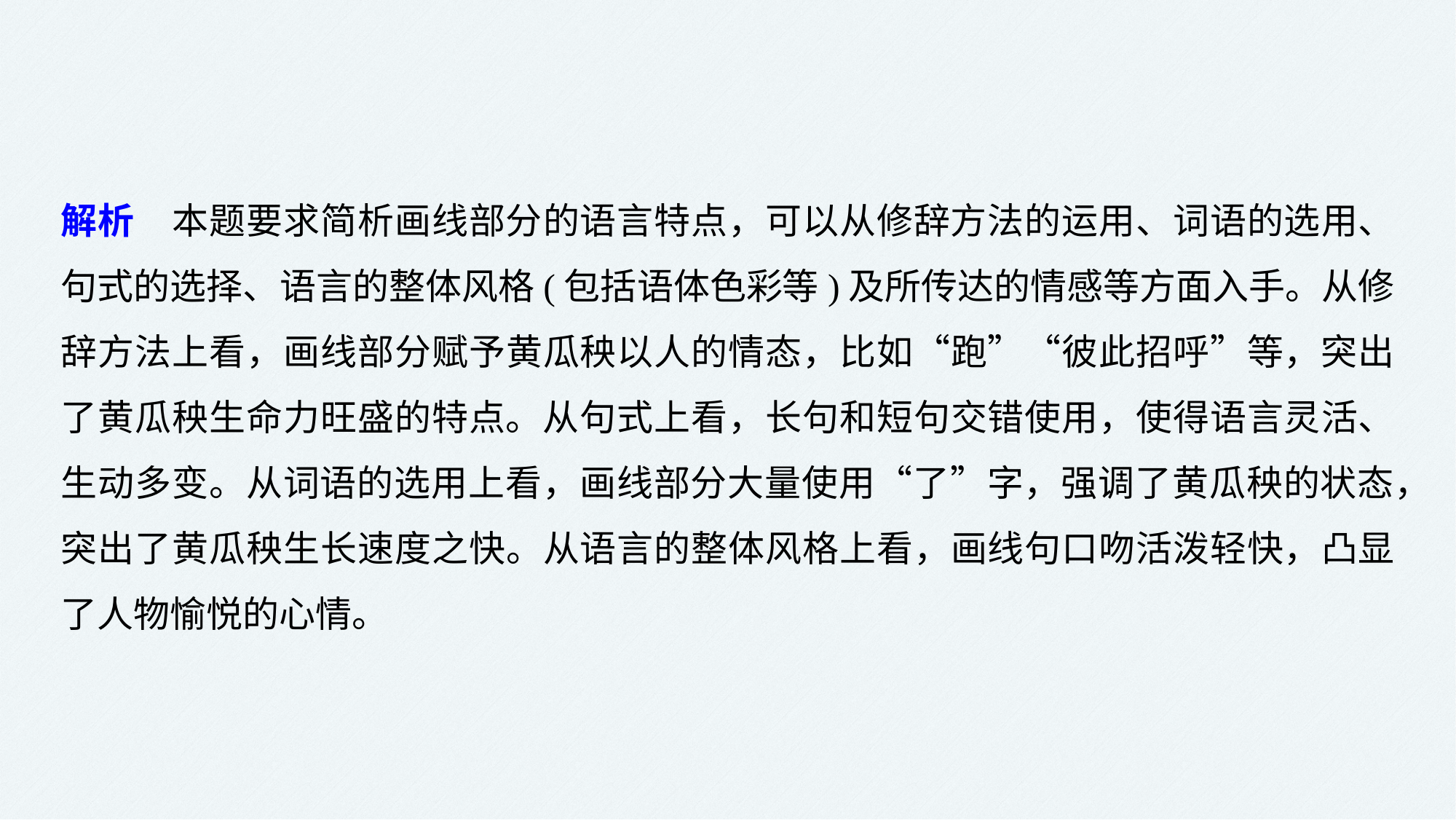

解析　本题要求简析画线部分的语言特点，可以从修辞方法的运用、词语的选用、句式的选择、语言的整体风格(包括语体色彩等)及所传达的情感等方面入手。从修辞方法上看，画线部分赋予黄瓜秧以人的情态，比如“跑”“彼此招呼”等，突出了黄瓜秧生命力旺盛的特点。从句式上看，长句和短句交错使用，使得语言灵活、生动多变。从词语的选用上看，画线部分大量使用“了”字，强调了黄瓜秧的状态，突出了黄瓜秧生长速度之快。从语言的整体风格上看，画线句口吻活泼轻快，凸显了人物愉悦的心情。